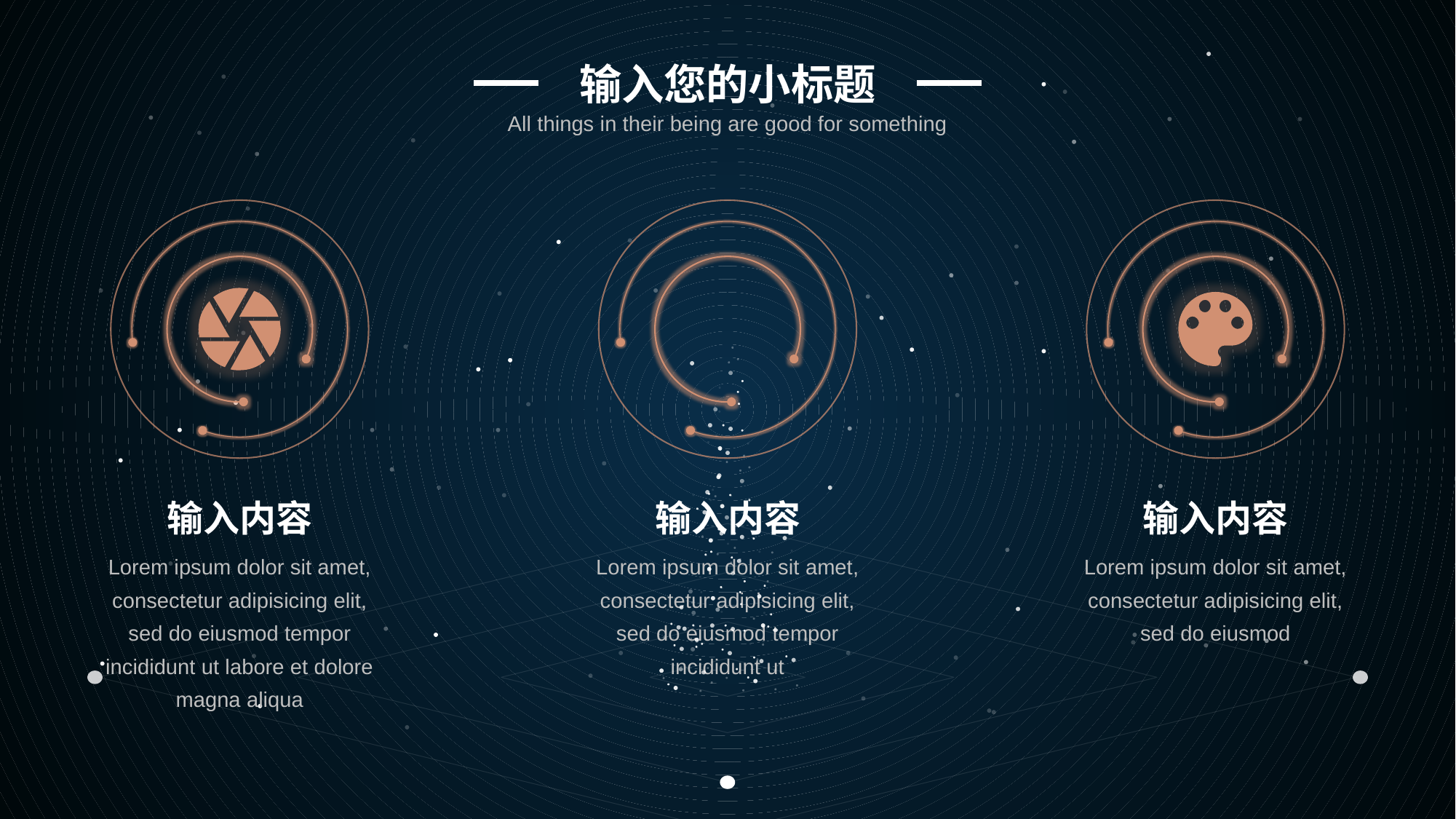

输入您的小标题
All things in their being are good for something

输入内容
Lorem ipsum dolor sit amet, consectetur adipisicing elit, sed do eiusmod tempor incididunt ut labore et dolore magna aliqua
输入内容
Lorem ipsum dolor sit amet, consectetur adipisicing elit, sed do eiusmod tempor incididunt ut
输入内容
Lorem ipsum dolor sit amet, consectetur adipisicing elit, sed do eiusmod